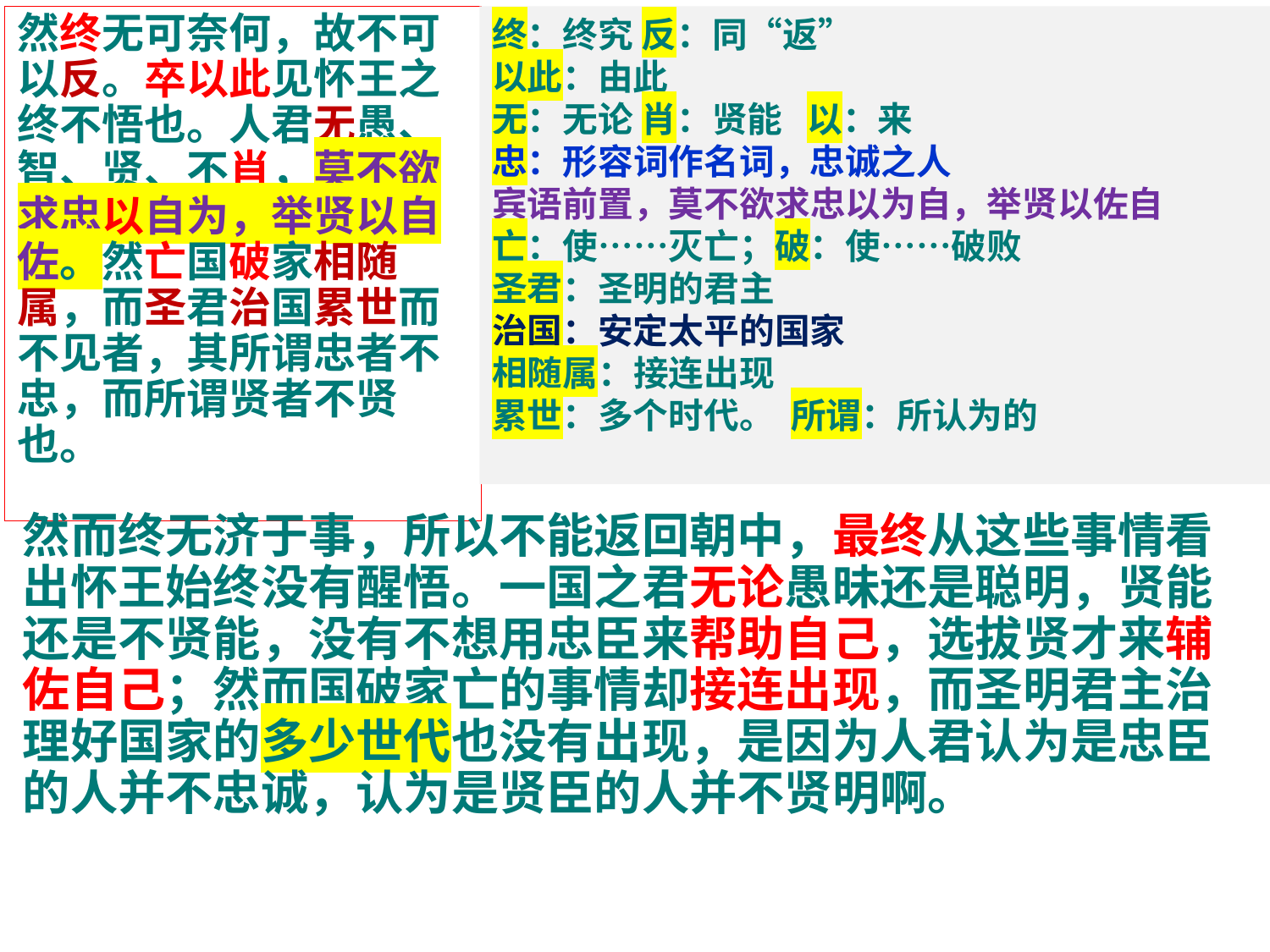

然终无可奈何，故不可以反。卒以此见怀王之终不悟也。人君无愚、智、贤、不肖，莫不欲求忠以自为，举贤以自佐。然亡国破家相随属，而圣君治国累世而不见者，其所谓忠者不忠，而所谓贤者不贤也。

终：终究 反：同“返”
以此：由此
无：无论 肖：贤能   以：来
忠：形容词作名词，忠诚之人
宾语前置，莫不欲求忠以为自，举贤以佐自
亡：使……灭亡；破：使……破败
圣君：圣明的君主
治国：安定太平的国家
相随属：接连出现
累世：多个时代。  所谓：所认为的

然而终无济于事，所以不能返回朝中，最终从这些事情看出怀王始终没有醒悟。一国之君无论愚昧还是聪明，贤能还是不贤能，没有不想用忠臣来帮助自己，选拔贤才来辅佐自己；然而国破家亡的事情却接连出现，而圣明君主治理好国家的多少世代也没有出现，是因为人君认为是忠臣的人并不忠诚，认为是贤臣的人并不贤明啊。